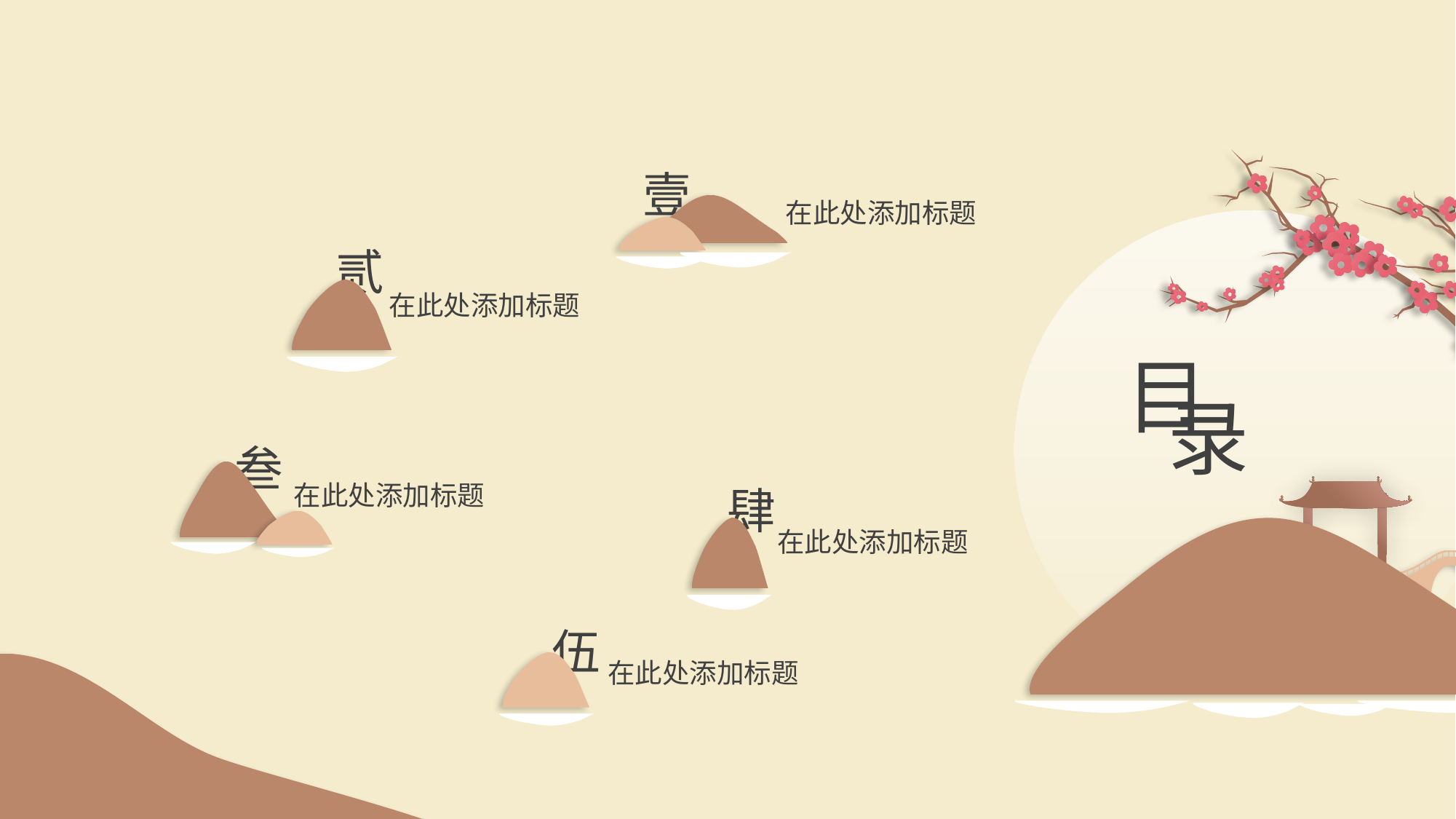

壹

在此处添加标题

贰

在此处添加标题
目
录
叁

在此处添加标题
肆

在此处添加标题

伍
在此处添加标题